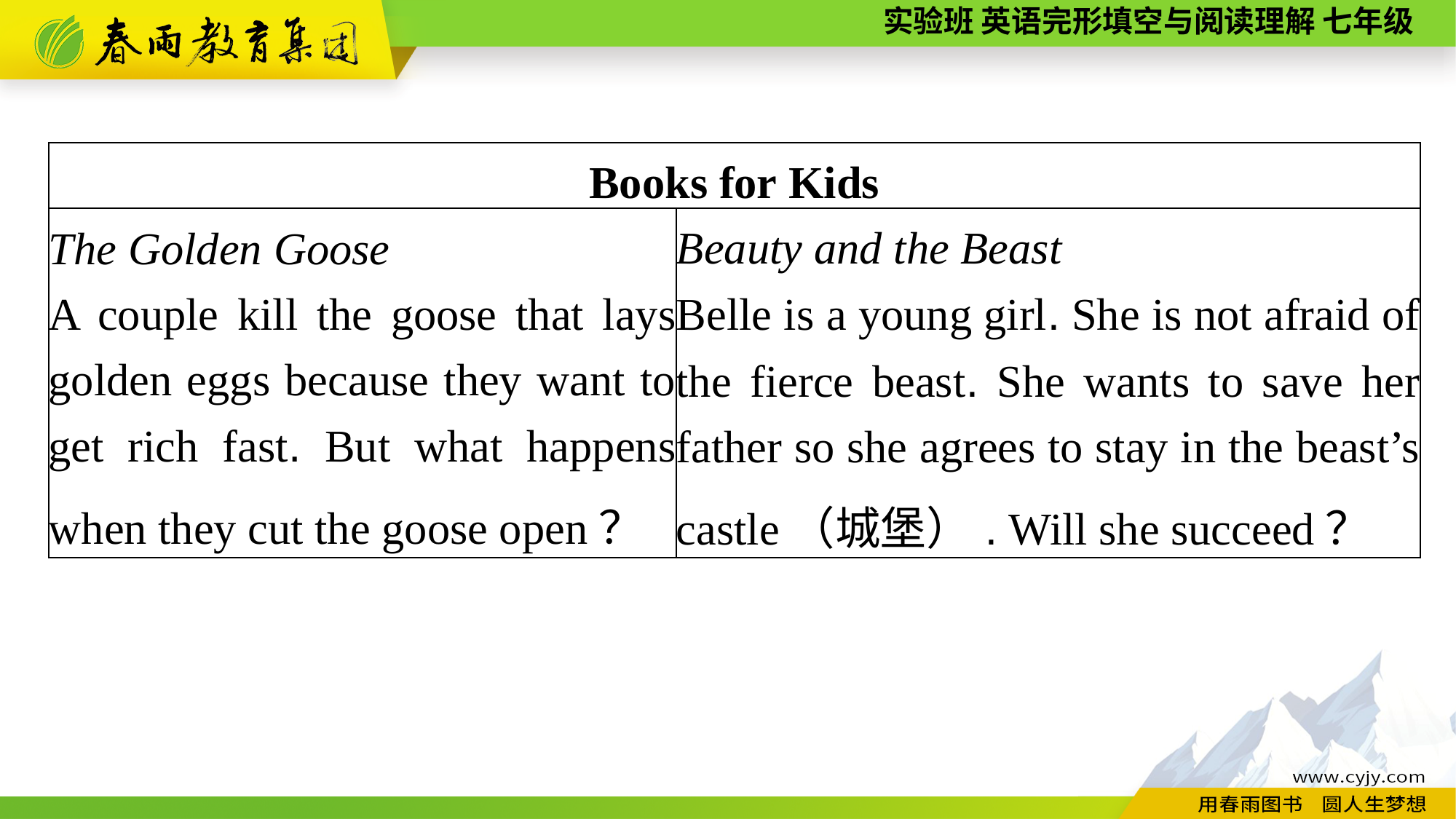

| Books for Kids |  |
| --- | --- |
| The Golden Goose A couple kill the goose that lays golden eggs because they want to get rich fast. But what happens when they cut the goose open？ | Beauty and the Beast Belle is a young girl. She is not afraid of the fierce beast. She wants to save her father so she agrees to stay in the beast’s castle（城堡）. Will she succeed？ |